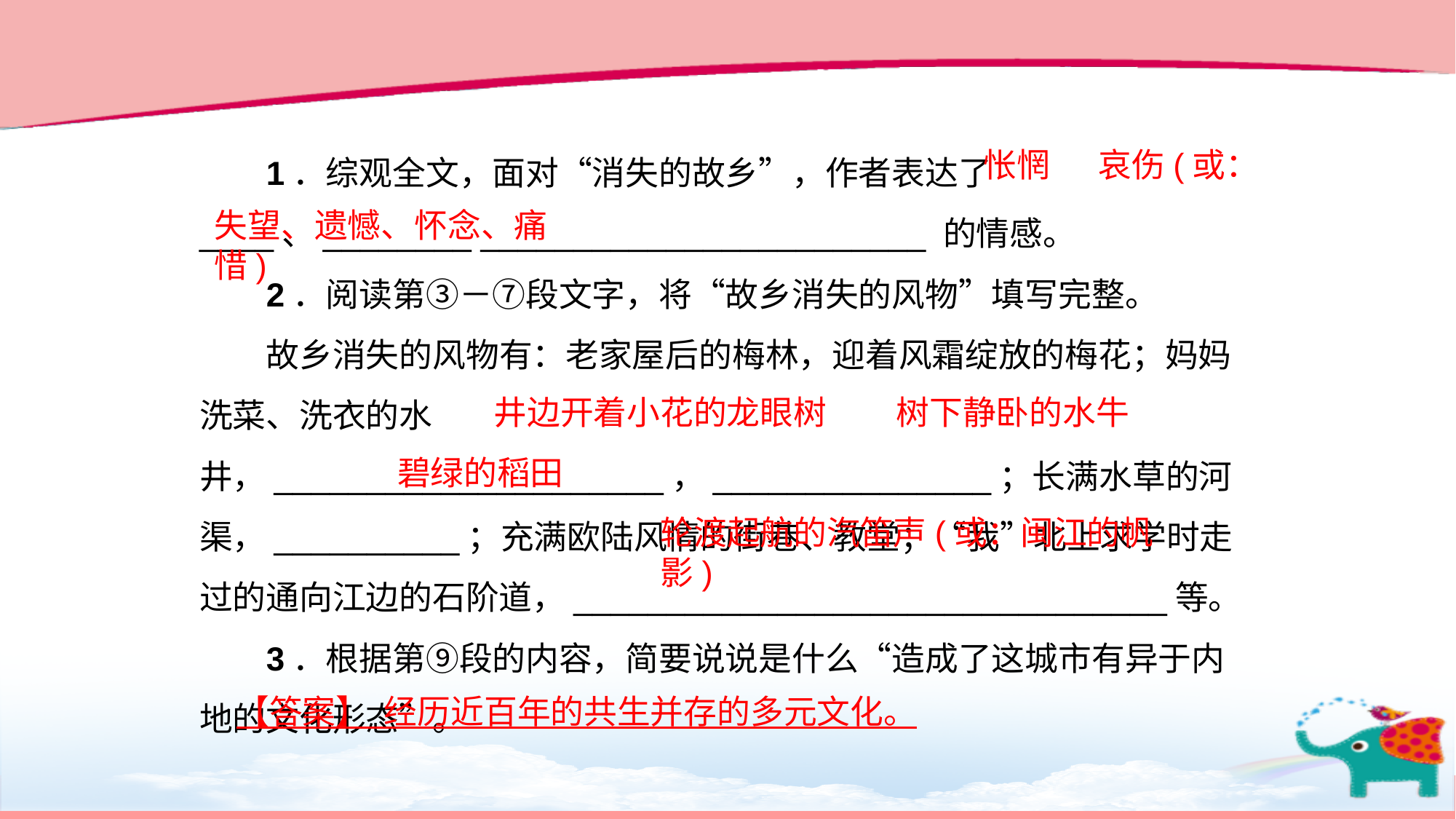

1．综观全文，面对“消失的故乡”，作者表达了____、________ ________________________ 的情感。
2．阅读第③－⑦段文字，将“故乡消失的风物”填写完整。
故乡消失的风物有：老家屋后的梅林，迎着风霜绽放的梅花；妈妈洗菜、洗衣的水井，_____________________，_______________；长满水草的河渠，__________；充满欧陆风情的街巷、教堂；“我”北上求学时走过的通向江边的石阶道，________________________________等。
3．根据第⑨段的内容，简要说说是什么“造成了这城市有异于内地的文化形态”。

怅惘
哀伤(或：
失望、遗憾、怀念、痛惜)
井边开着小花的龙眼树
树下静卧的水牛
碧绿的稻田
轮渡起航的汽笛声(或：闽江的帆影)
   【答案】  经历近百年的共生并存的多元文化。